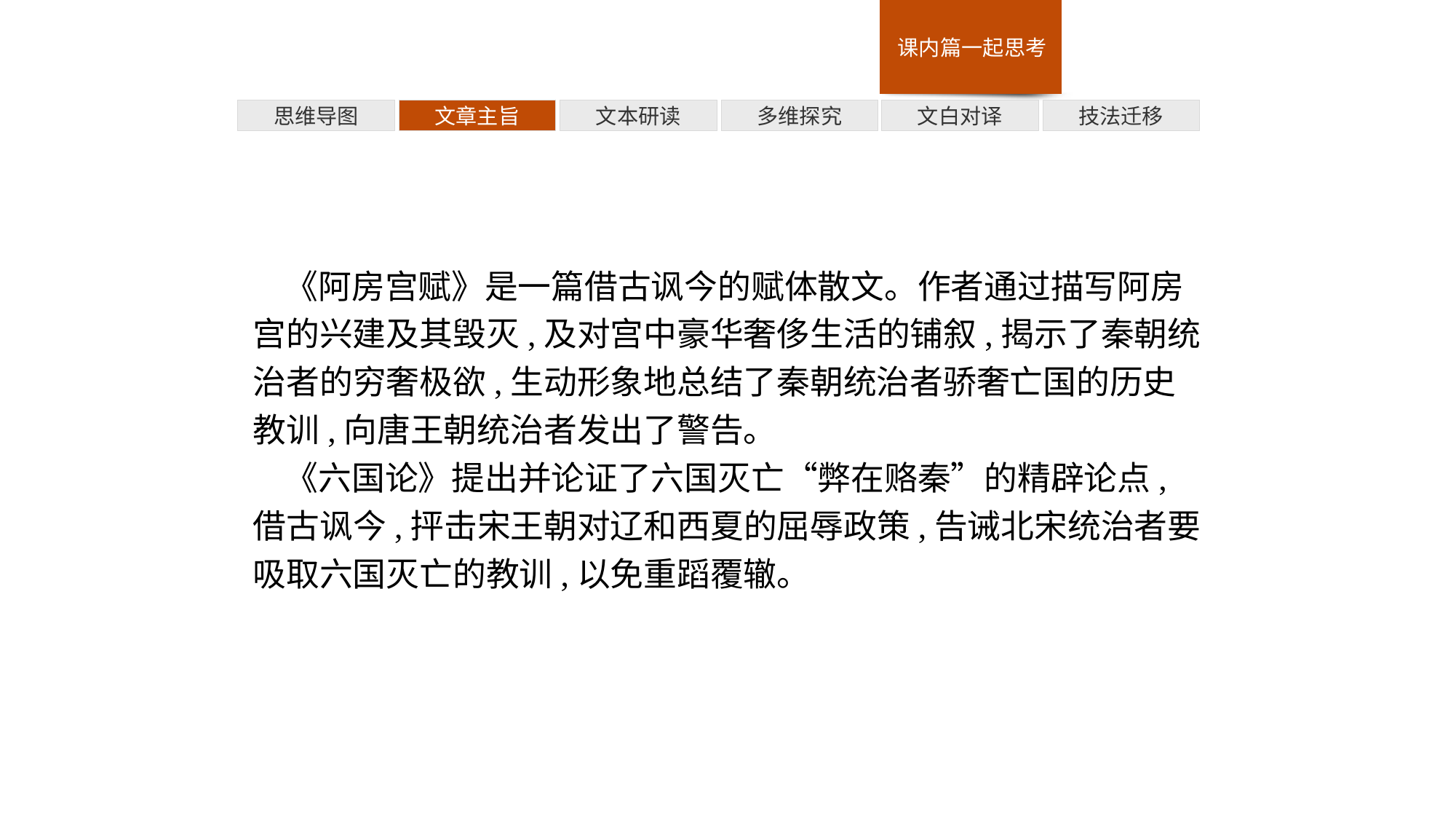

多维探究
技法迁移
思维导图
文章主旨
文本研读
文白对译
《阿房宫赋》是一篇借古讽今的赋体散文。作者通过描写阿房宫的兴建及其毁灭,及对宫中豪华奢侈生活的铺叙,揭示了秦朝统治者的穷奢极欲,生动形象地总结了秦朝统治者骄奢亡国的历史教训,向唐王朝统治者发出了警告。
《六国论》提出并论证了六国灭亡“弊在赂秦”的精辟论点,借古讽今,抨击宋王朝对辽和西夏的屈辱政策,告诫北宋统治者要吸取六国灭亡的教训,以免重蹈覆辙。